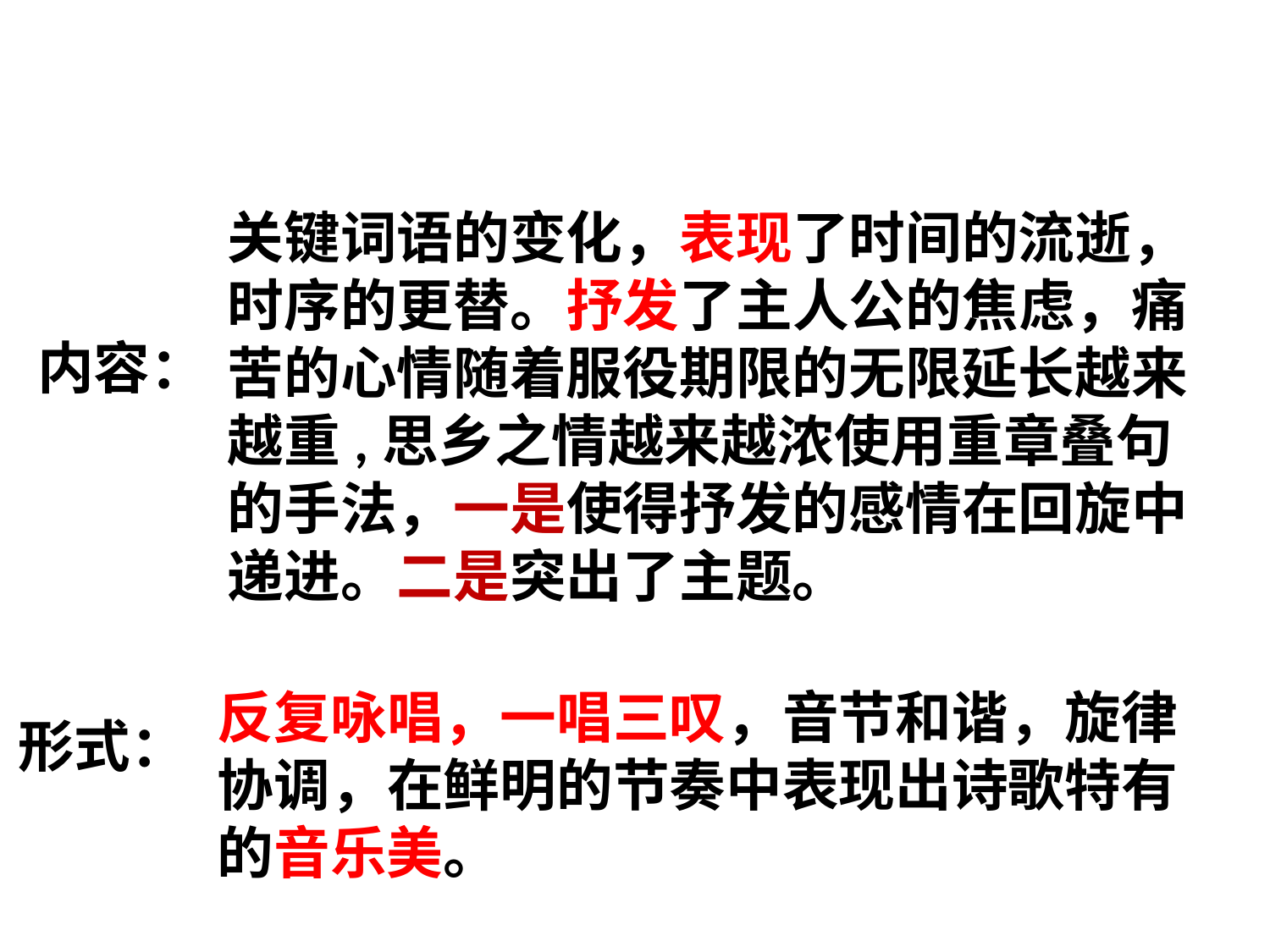

关键词语的变化，表现了时间的流逝，时序的更替。抒发了主人公的焦虑，痛苦的心情随着服役期限的无限延长越来越重,思乡之情越来越浓使用重章叠句的手法，一是使得抒发的感情在回旋中递进。二是突出了主题。
内容：
反复咏唱，一唱三叹，音节和谐，旋律协调，在鲜明的节奏中表现出诗歌特有的音乐美。
形式：